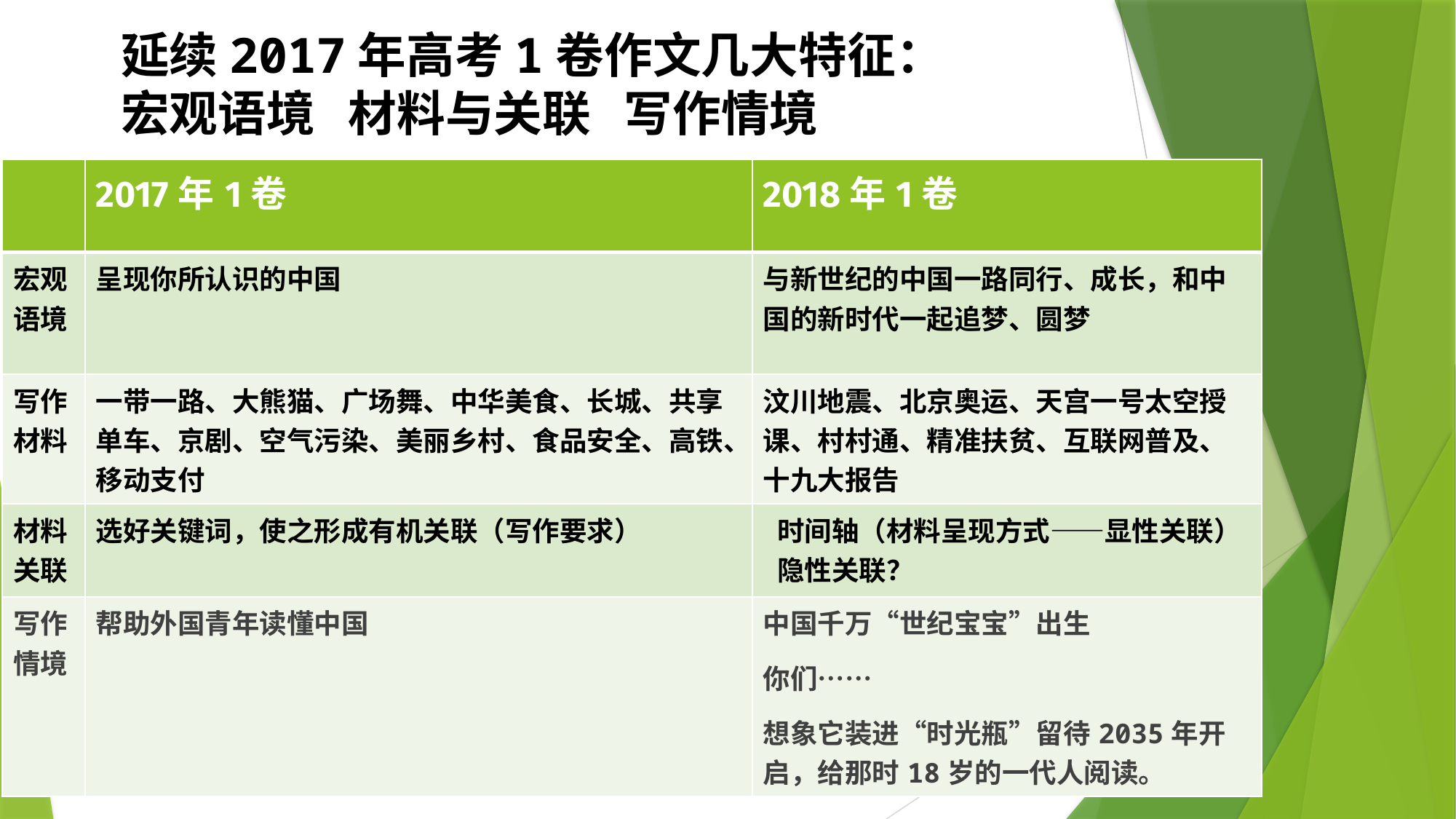

延续2017年高考1卷作文几大特征：
宏观语境   材料与关联   写作情境
|  | 2017年1卷 | 2018年1卷 |
| --- | --- | --- |
| 宏观语境 | 呈现你所认识的中国 | 与新世纪的中国一路同行、成长，和中国的新时代一起追梦、圆梦 |
| 写作材料 | 一带一路、大熊猫、广场舞、中华美食、长城、共享单车、京剧、空气污染、美丽乡村、食品安全、高铁、移动支付 | 汶川地震、北京奥运、天宫一号太空授课、村村通、精准扶贫、互联网普及、十九大报告 |
| 材料关联 | 选好关键词，使之形成有机关联（写作要求） | 时间轴（材料呈现方式——显性关联） 隐性关联？ |
| 写作情境 | 帮助外国青年读懂中国 | 中国千万“世纪宝宝”出生 你们…… 想象它装进“时光瓶”留待2035年开启，给那时18岁的一代人阅读。 |